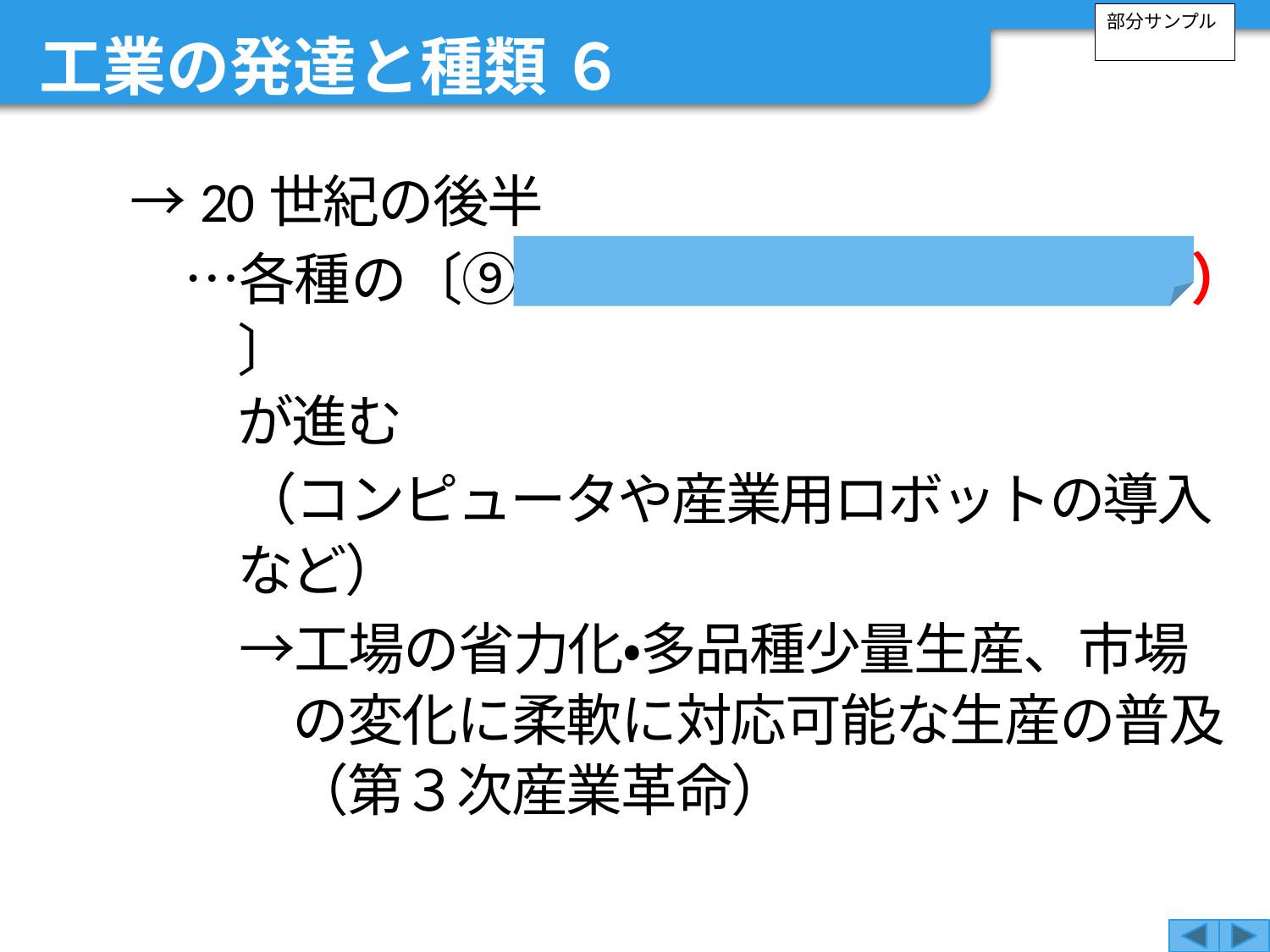

工業の発達と種類 ６
部分サンプル
　→20世紀の後半
　　…各種の〔⑨ 技術革新（イノベーション） 〕
が進む
　　　（コンピュータや産業用ロボットの導入など）
　　　→工場の省力化・多品種少量生産、市場の変化に柔軟に対応可能な生産の普及
（第３次産業革命）